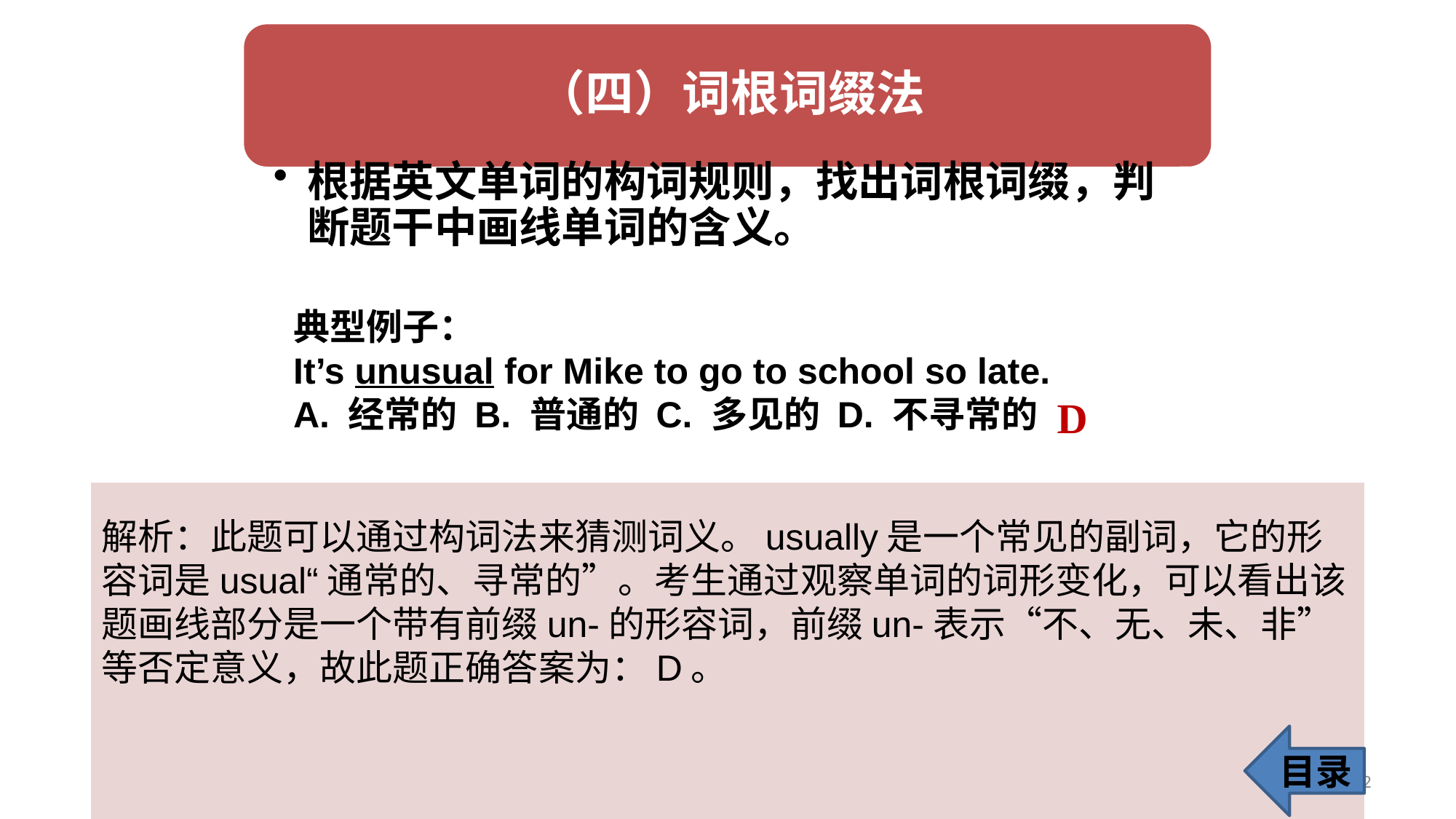

（四）词根词缀法
根据英文单词的构词规则，找出词根词缀，判断题干中画线单词的含义。
典型例子：
It’s unusual for Mike to go to school so late.
A. 经常的 B. 普通的 C. 多见的 D. 不寻常的
D

解析：此题可以通过构词法来猜测词义。usually是一个常见的副词，它的形容词是usual“通常的、寻常的”。考生通过观察单词的词形变化，可以看出该题画线部分是一个带有前缀un-的形容词，前缀un-表示“不、无、未、非”等否定意义，故此题正确答案为：D。
目录
12